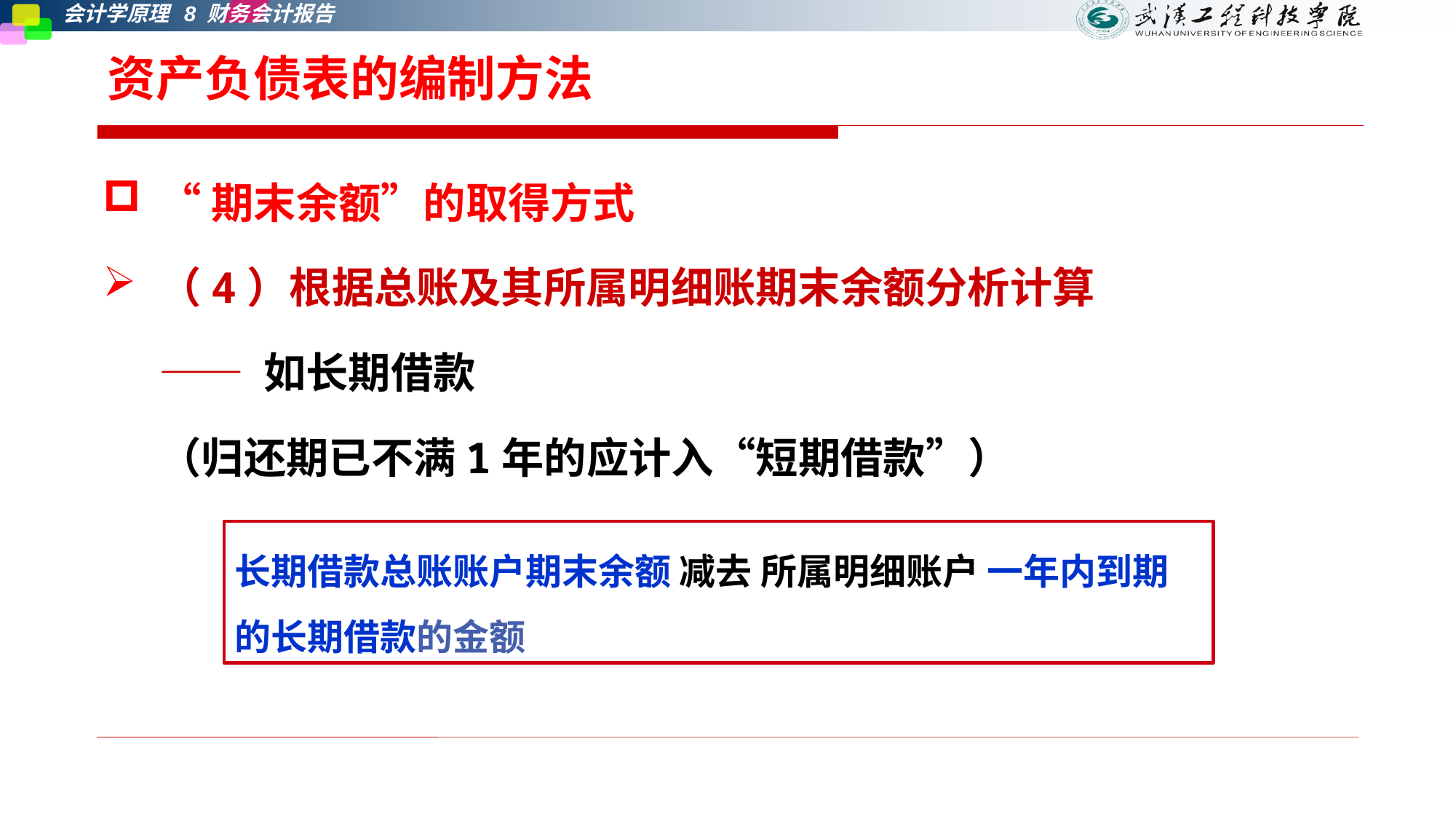

资产负债表的编制方法
“期末余额”的取得方式
（4）根据总账及其所属明细账期末余额分析计算
—— 如长期借款
（归还期已不满1年的应计入“短期借款”）

长期借款总账账户期末余额 减去 所属明细账户 一年内到期的长期借款的金额